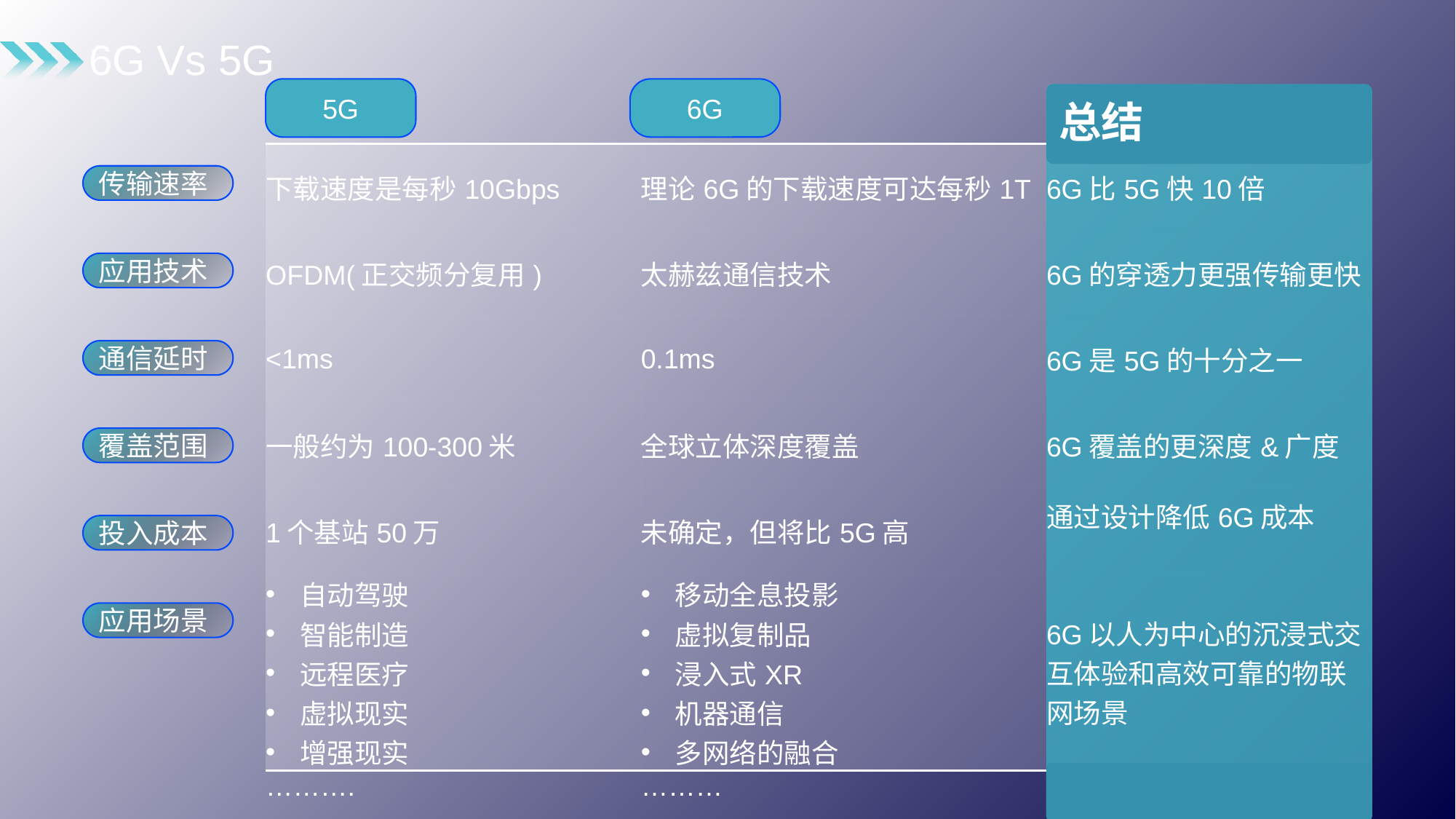

6G Vs 5G

5G
6G
总结
| 下载速度是每秒10Gbps | 理论6G的下载速度可达每秒1T | 6G比5G快10倍 |
| --- | --- | --- |
| OFDM(正交频分复用) | 太赫兹通信技术 | 6G的穿透力更强传输更快 |
| <1ms | 0.1ms | 6G是5G的十分之一 |
| 一般约为100-300米 | 全球立体深度覆盖 | 6G覆盖的更深度&广度 |
| 1个基站50万 | 未确定，但将比5G高 | 通过设计降低6G成本 |
| 自动驾驶 智能制造 远程医疗 虚拟现实 增强现实 ………. | 移动全息投影 虚拟复制品 浸入式XR 机器通信 多网络的融合 ……… | 6G以人为中心的沉浸式交互体验和高效可靠的物联网场景 |
传输速率
应用技术
通信延时
覆盖范围
投入成本
应用场景